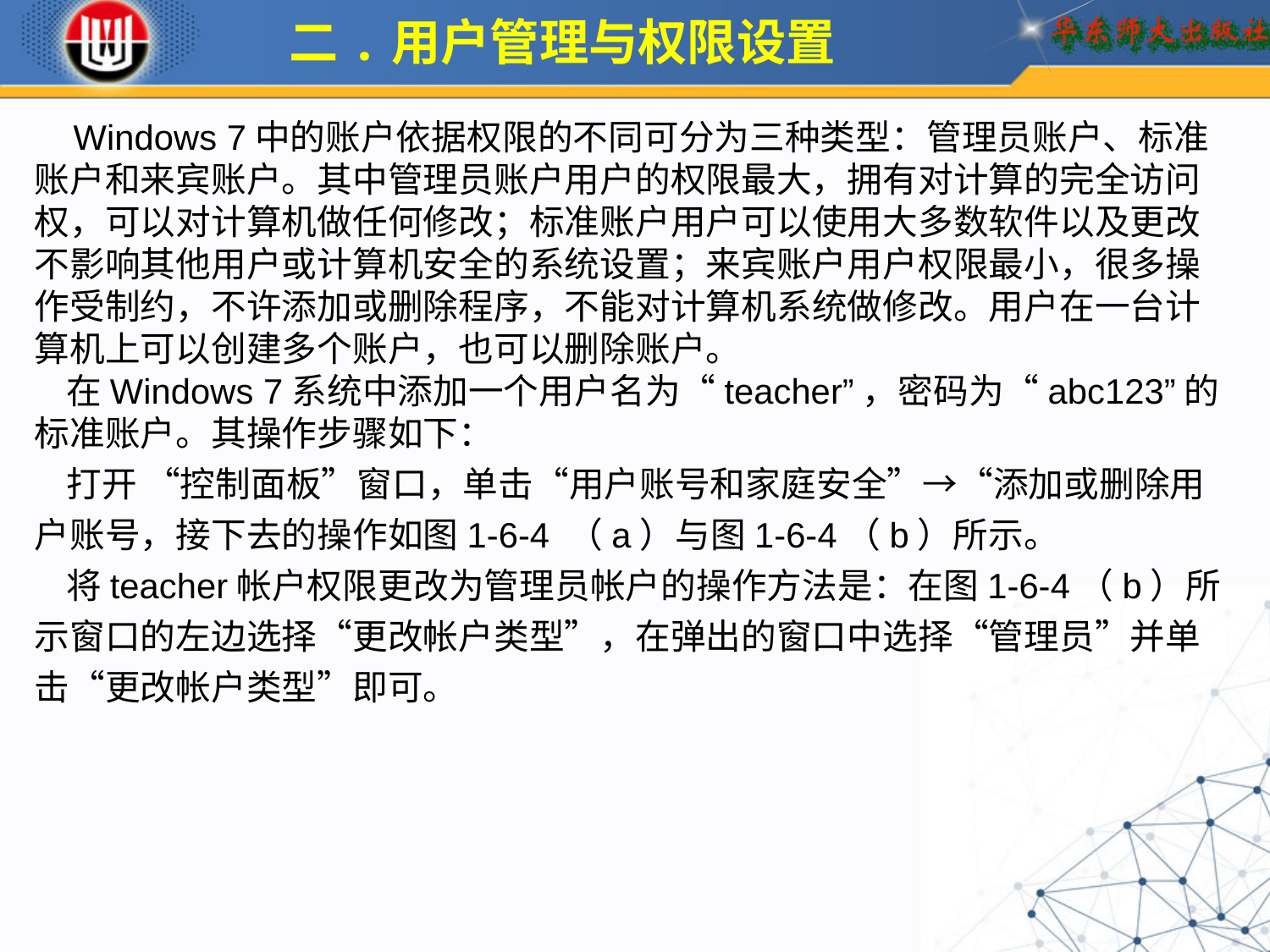

二.用户管理与权限设置
    Windows 7中的账户依据权限的不同可分为三种类型：管理员账户、标准账户和来宾账户。其中管理员账户用户的权限最大，拥有对计算的完全访问权，可以对计算机做任何修改；标准账户用户可以使用大多数软件以及更改不影响其他用户或计算机安全的系统设置；来宾账户用户权限最小，很多操作受制约，不许添加或删除程序，不能对计算机系统做修改。用户在一台计算机上可以创建多个账户，也可以删除账户。   在Windows 7系统中添加一个用户名为“teacher”，密码为“abc123”的标准账户。其操作步骤如下：   打开 “控制面板”窗口，单击“用户账号和家庭安全”→“添加或删除用户账号，接下去的操作如图1-6-4 （a）与图1-6-4（b）所示。
   将teacher帐户权限更改为管理员帐户的操作方法是：在图1-6-4（b）所示窗口的左边选择“更改帐户类型”，在弹出的窗口中选择“管理员”并单击“更改帐户类型”即可。